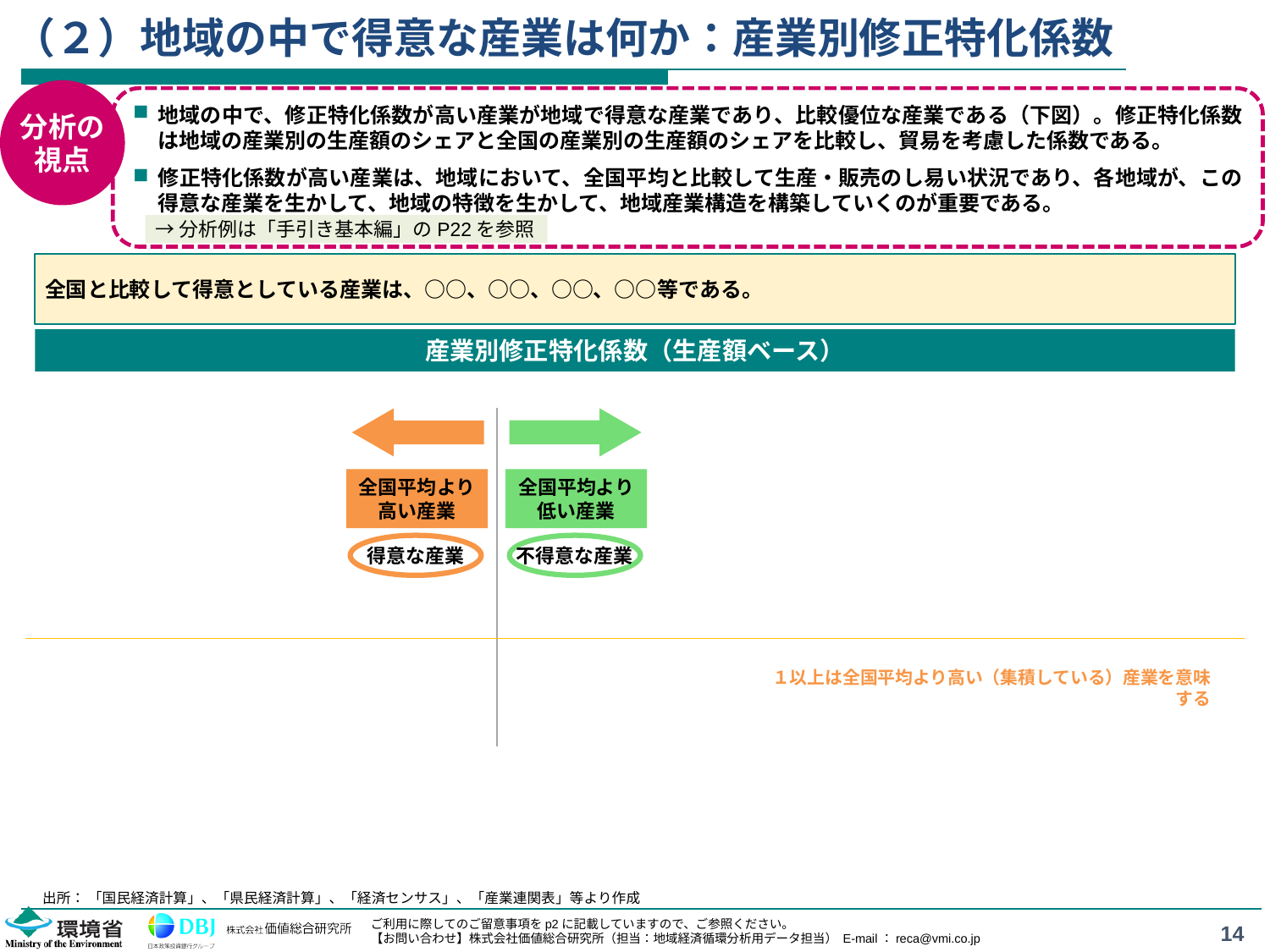

# （２）地域の中で得意な産業は何か：産業別修正特化係数
分析の
視点
地域の中で、修正特化係数が高い産業が地域で得意な産業であり、比較優位な産業である（下図）。修正特化係数は地域の産業別の生産額のシェアと全国の産業別の生産額のシェアを比較し、貿易を考慮した係数である。
修正特化係数が高い産業は、地域において、全国平均と比較して生産・販売のし易い状況であり、各地域が、この得意な産業を生かして、地域の特徴を生かして、地域産業構造を構築していくのが重要である。
→分析例は「手引き基本編」のP22を参照
全国と比較して得意としている産業は、○○、○○、○○、○○等である。
産業別修正特化係数（生産額ベース）

全国平均より
高い産業
全国平均より
低い産業
得意な産業
不得意な産業
１以上は全国平均より高い（集積している）産業を意味する
出所： 「国民経済計算」、「県民経済計算」、「経済センサス」、「産業連関表」等より作成
14